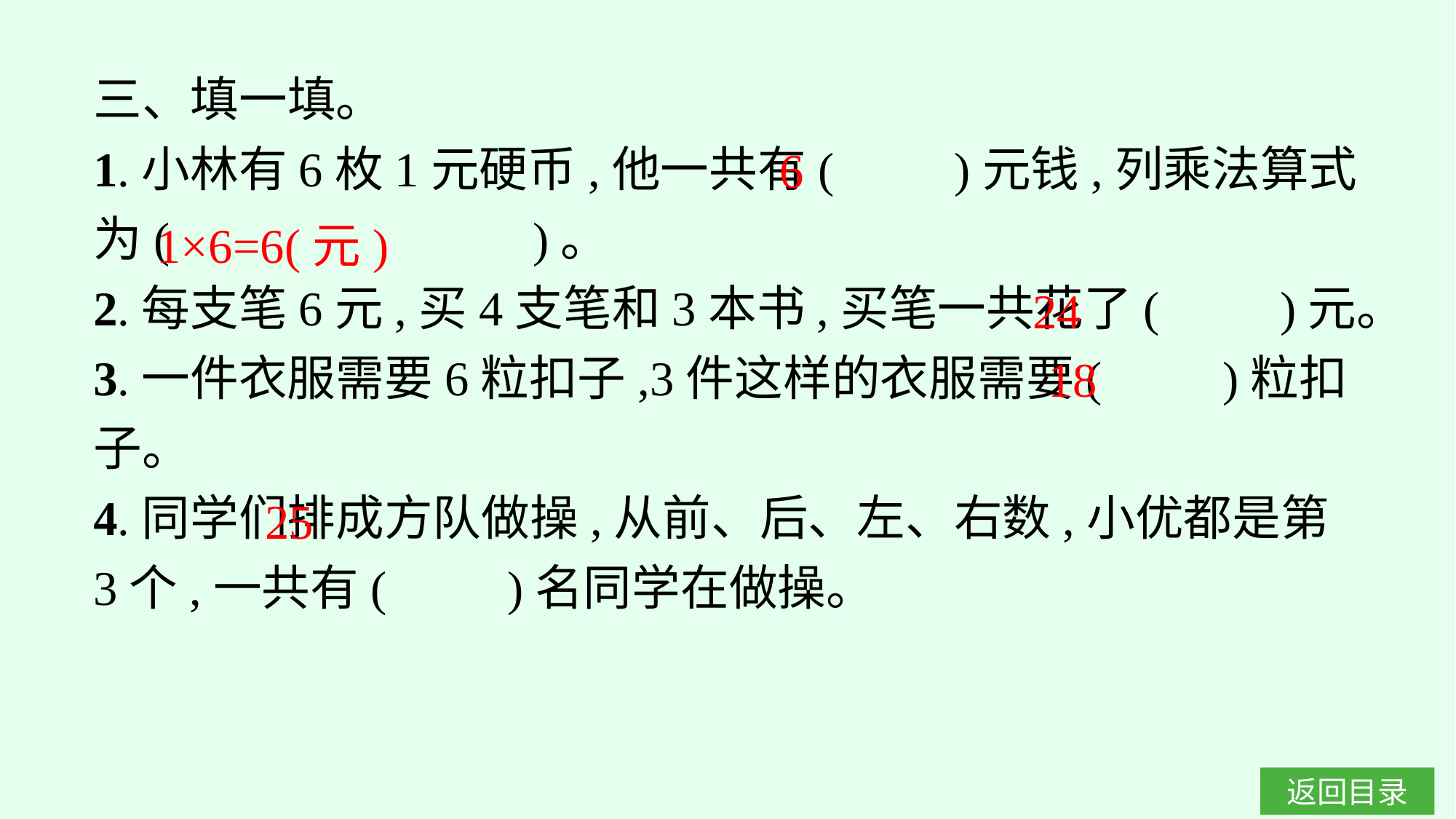

三、填一填。
1.小林有6枚1元硬币,他一共有(　　)元钱,列乘法算式为(　　　　　　　)。
2.每支笔6元,买4支笔和3本书,买笔一共花了(　　)元。
3.一件衣服需要6粒扣子,3件这样的衣服需要(　　)粒扣子。
4.同学们排成方队做操,从前、后、左、右数,小优都是第3个,一共有(　　)名同学在做操。
6
1×6=6(元)
24
18
25